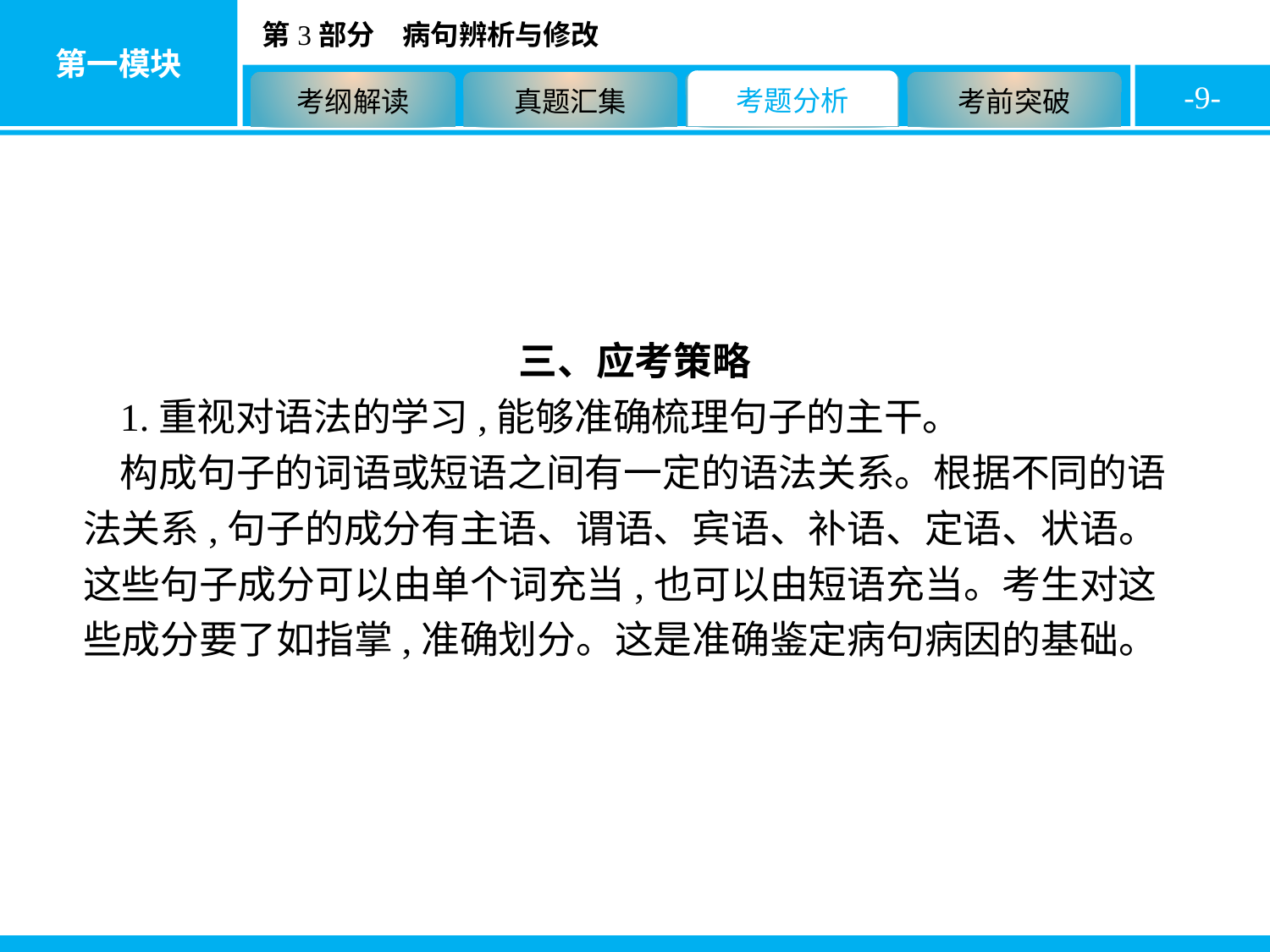

-9-
三、应考策略
1.重视对语法的学习,能够准确梳理句子的主干。
构成句子的词语或短语之间有一定的语法关系。根据不同的语法关系,句子的成分有主语、谓语、宾语、补语、定语、状语。这些句子成分可以由单个词充当,也可以由短语充当。考生对这些成分要了如指掌,准确划分。这是准确鉴定病句病因的基础。